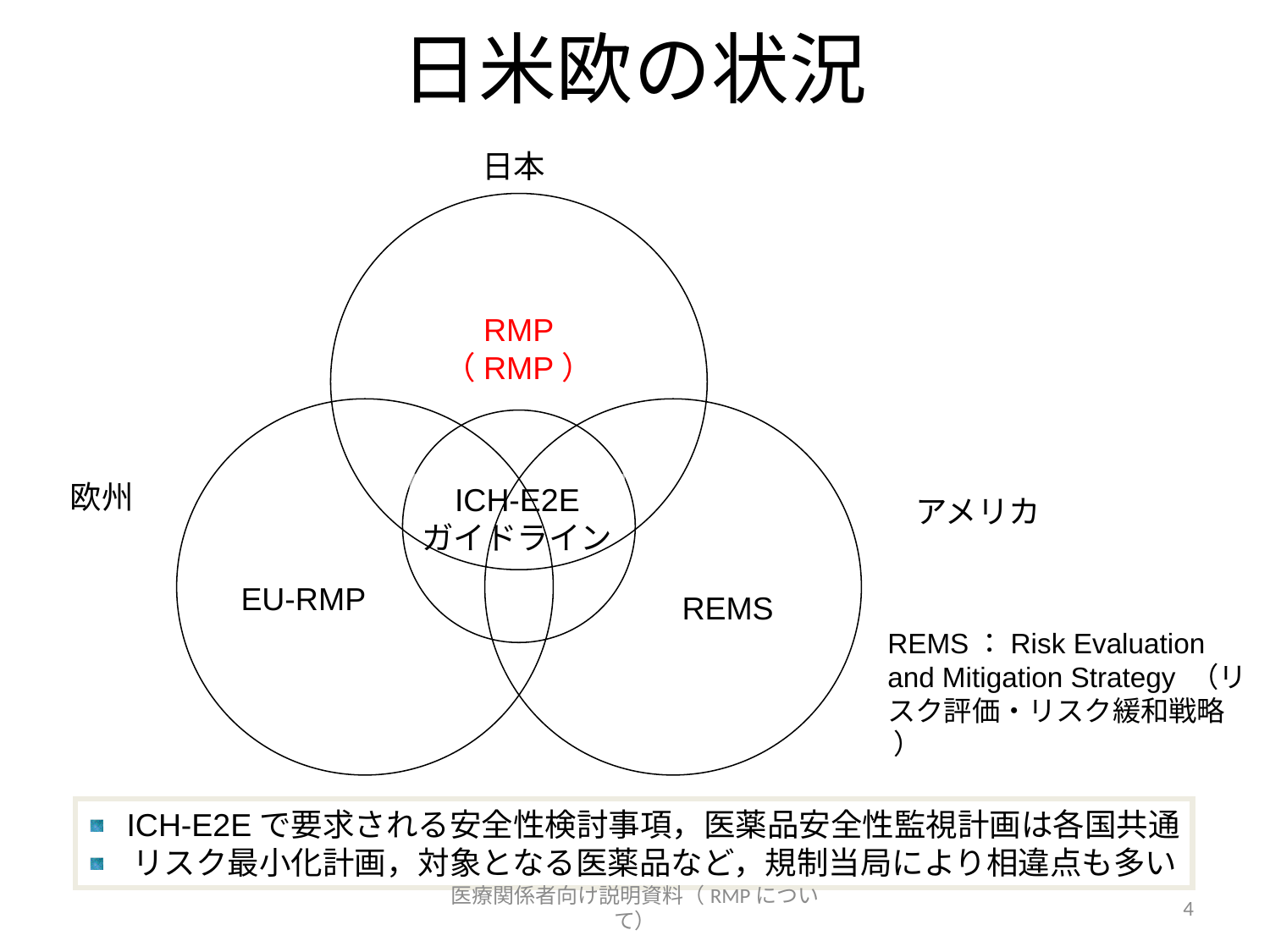

# 日米欧の状況
日本

RMP
（RMP）

欧州
ICH-E2E
ガイドライン
EU-RMP
REMS

アメリカ
REMS：Risk Evaluation and Mitigation Strategy （リスク評価・リスク緩和戦略 ）
 ICH-E2Eで要求される安全性検討事項，医薬品安全性監視計画は各国共通
 リスク最小化計画，対象となる医薬品など，規制当局により相違点も多い
医療関係者向け説明資料（RMPについて）
4